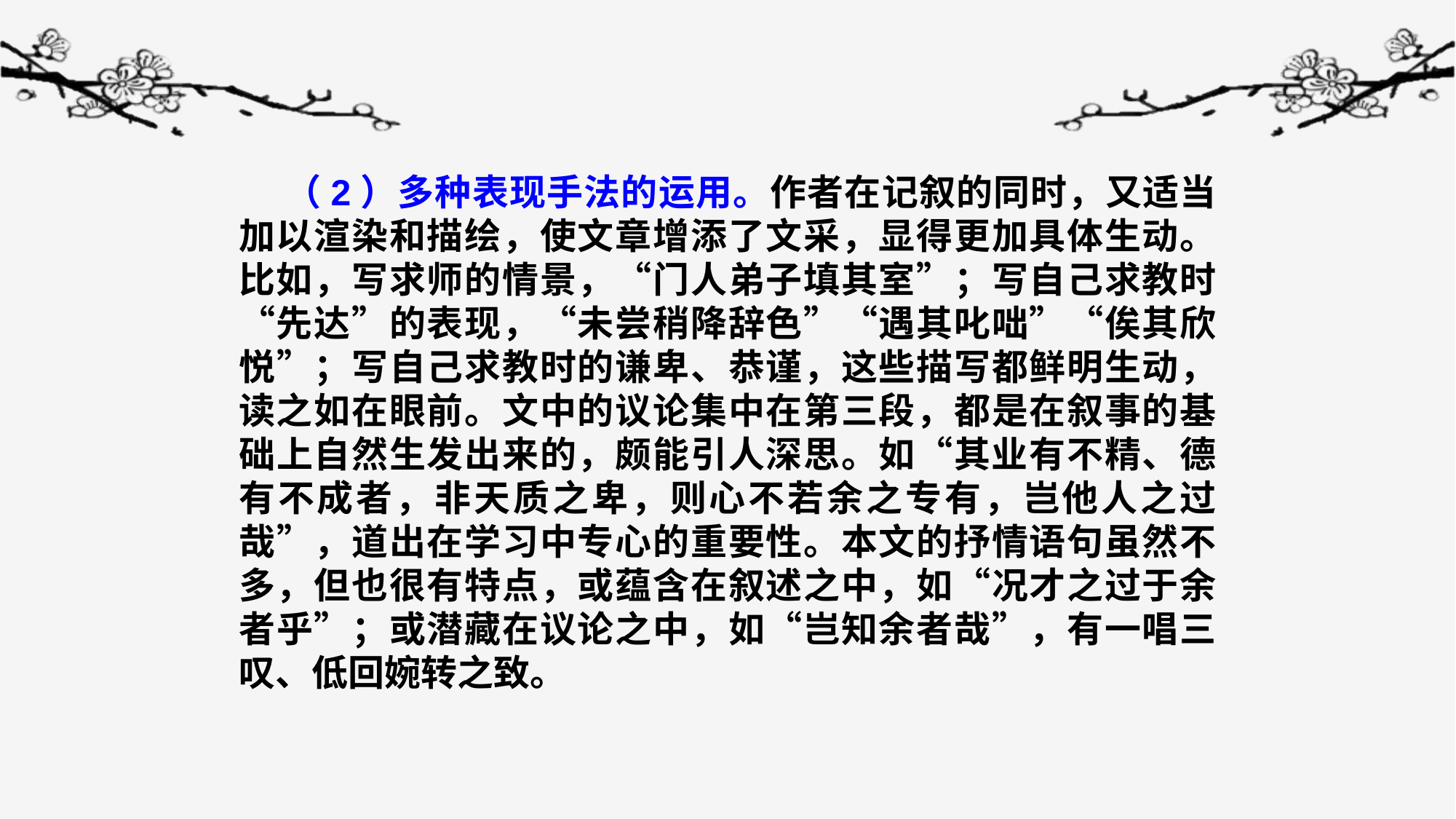

（2）多种表现手法的运用。作者在记叙的同时，又适当加以渲染和描绘，使文章增添了文采，显得更加具体生动。比如，写求师的情景，“门人弟子填其室”；写自己求教时“先达”的表现，“未尝稍降辞色”“遇其叱咄”“俟其欣悦”；写自己求教时的谦卑、恭谨，这些描写都鲜明生动，读之如在眼前。文中的议论集中在第三段，都是在叙事的基础上自然生发出来的，颇能引人深思。如“其业有不精、德有不成者，非天质之卑，则心不若余之专有，岂他人之过哉”，道出在学习中专心的重要性。本文的抒情语句虽然不多，但也很有特点，或蕴含在叙述之中，如“况才之过于余者乎”；或潜藏在议论之中，如“岂知余者哉”，有一唱三叹、低回婉转之致。